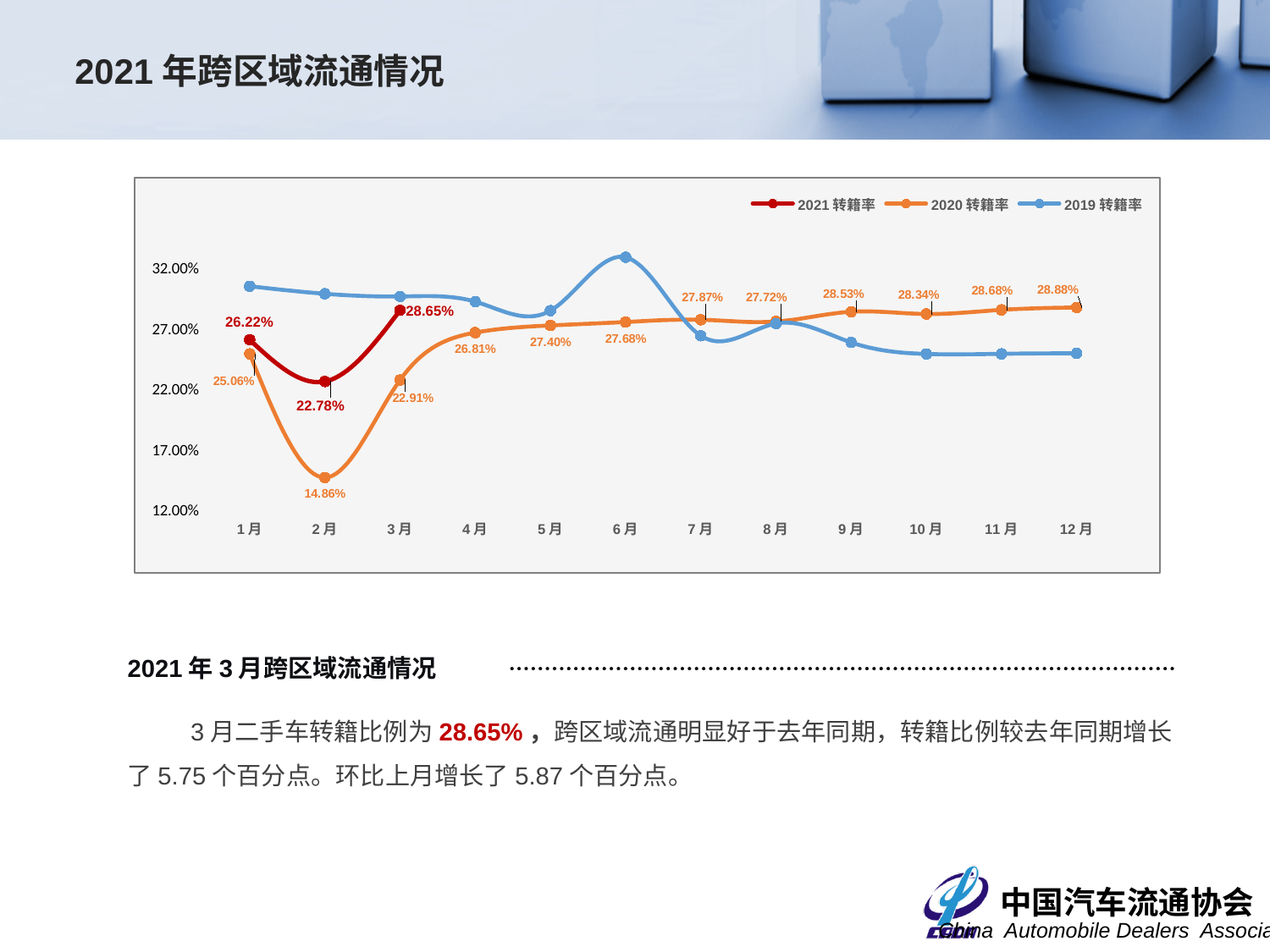

2021年跨区域流通情况

### Chart

| Category | 2021转籍率 | 2020转籍率 | 2019转籍率 |
|---|---|---|---|
| 1月 | 0.2622 | 0.2506 | 0.3063 |
| 2月 | 0.2278 | 0.14862849908566605 | 0.3001 |
| 3月 | 0.28652807900987814 | 0.22906657316709783 | 0.2979 |
| 4月 | None | 0.2681 | 0.2936 |
| 5月 | None | 0.274 | 0.2862 |
| 6月 | None | 0.276816905687002 | 0.3302 |
| 7月 | None | 0.2787 | 0.2655 |
| 8月 | None | 0.2772 | 0.2756 |
| 9月 | None | 0.28527738541086217 | 0.26 |
| 10月 | None | 0.28341791110374837 | 0.2505 |
| 11月 | None | 0.2868436102074014 | 0.2506 |
| 12月 | None | 0.2888280475109228 | 0.2511 |
2021年3月跨区域流通情况
3月二手车转籍比例为28.65%，跨区域流通明显好于去年同期，转籍比例较去年同期增长了5.75个百分点。环比上月增长了5.87个百分点。